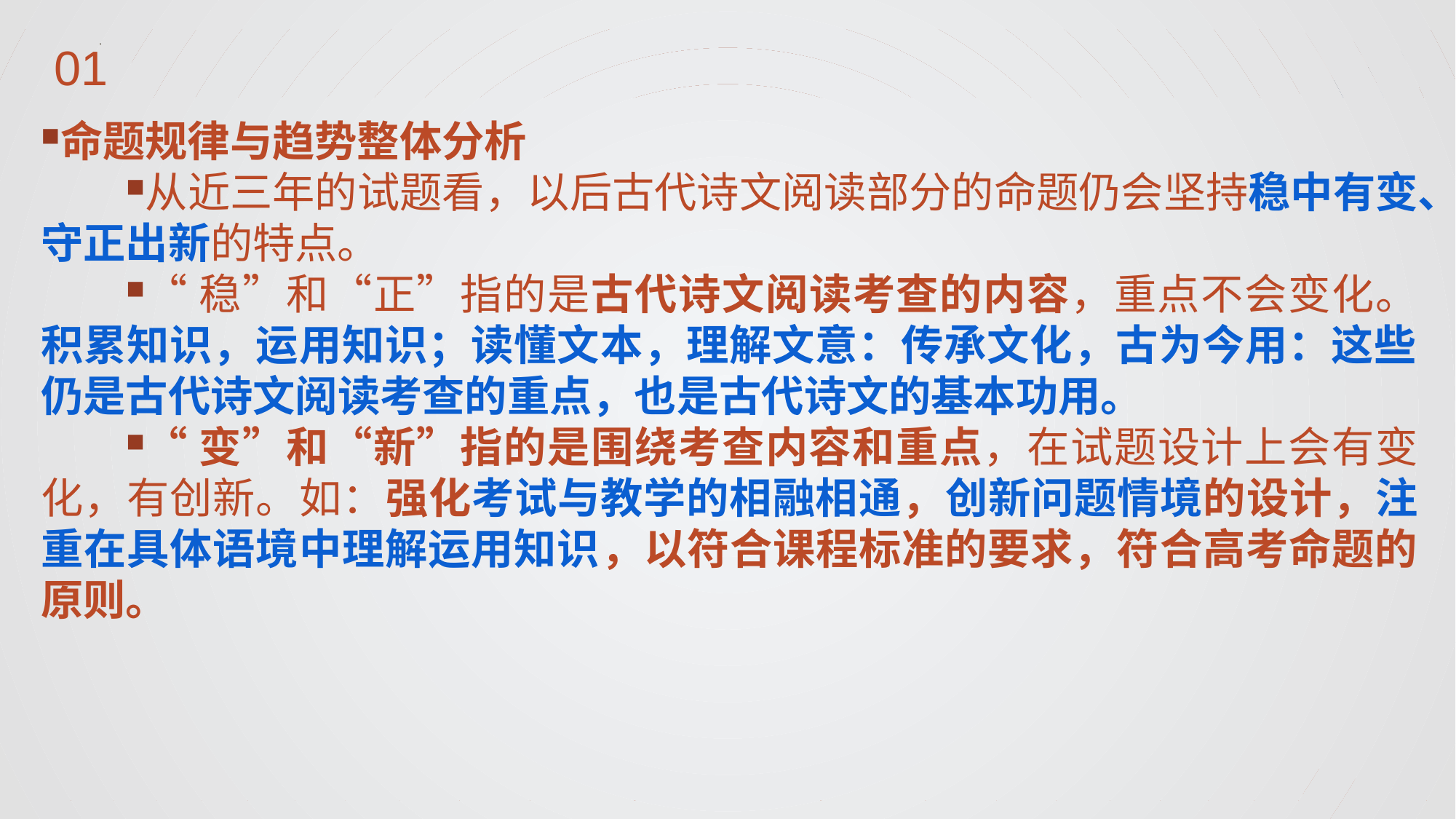

命题规律与趋势整体分析
从近三年的试题看，以后古代诗文阅读部分的命题仍会坚持稳中有变、守正出新的特点。
“稳”和“正”指的是古代诗文阅读考查的内容，重点不会变化。积累知识，运用知识；读懂文本，理解文意：传承文化，古为今用：这些仍是古代诗文阅读考查的重点，也是古代诗文的基本功用。
“变”和“新”指的是围绕考查内容和重点，在试题设计上会有变化，有创新。如：强化考试与教学的相融相通，创新问题情境的设计，注重在具体语境中理解运用知识，以符合课程标准的要求，符合高考命题的原则。